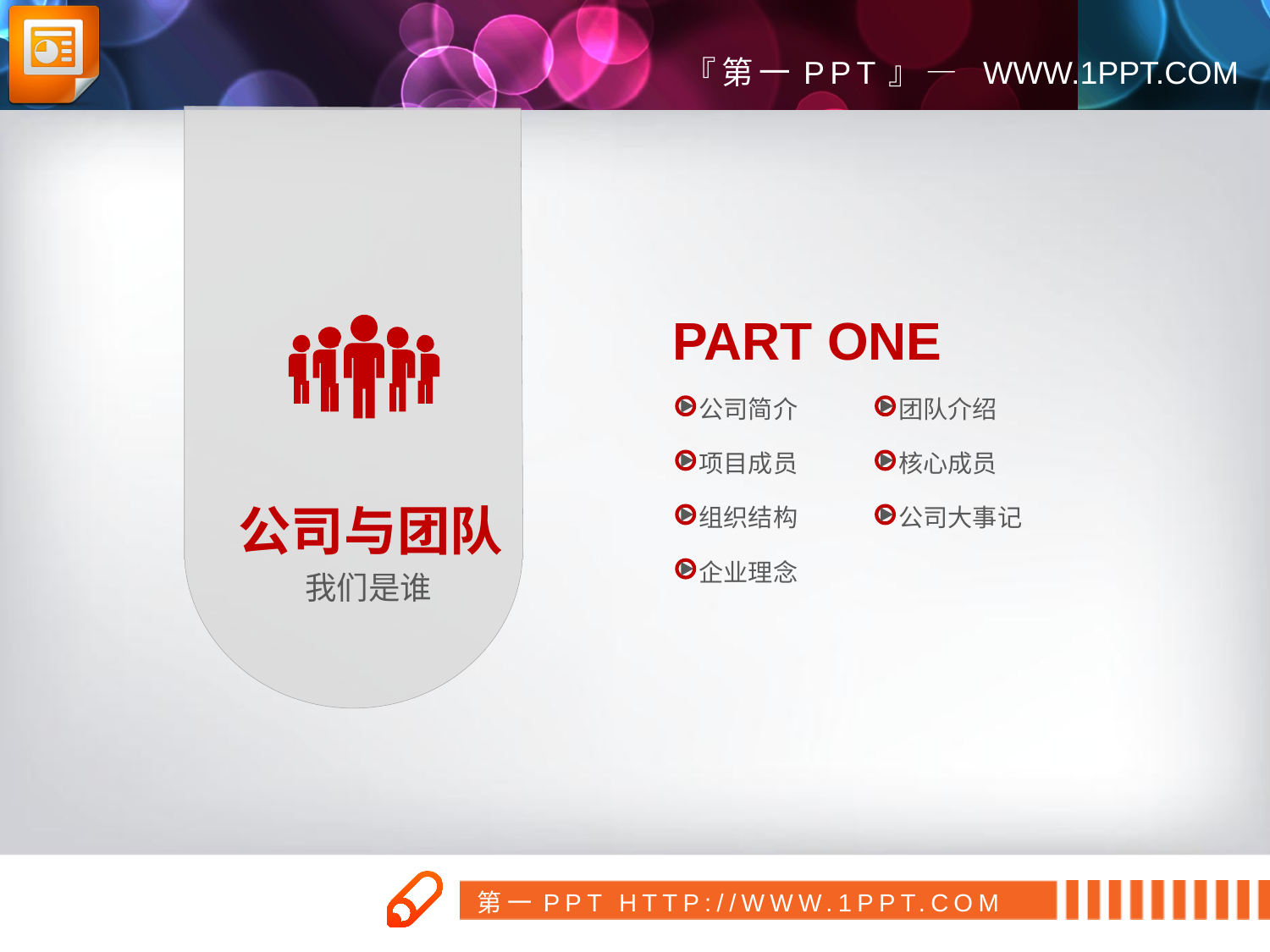

PART ONE

公司简介

团队介绍

项目成员

核心成员

组织结构

公司大事记

公司与团队
企业理念

我们是谁